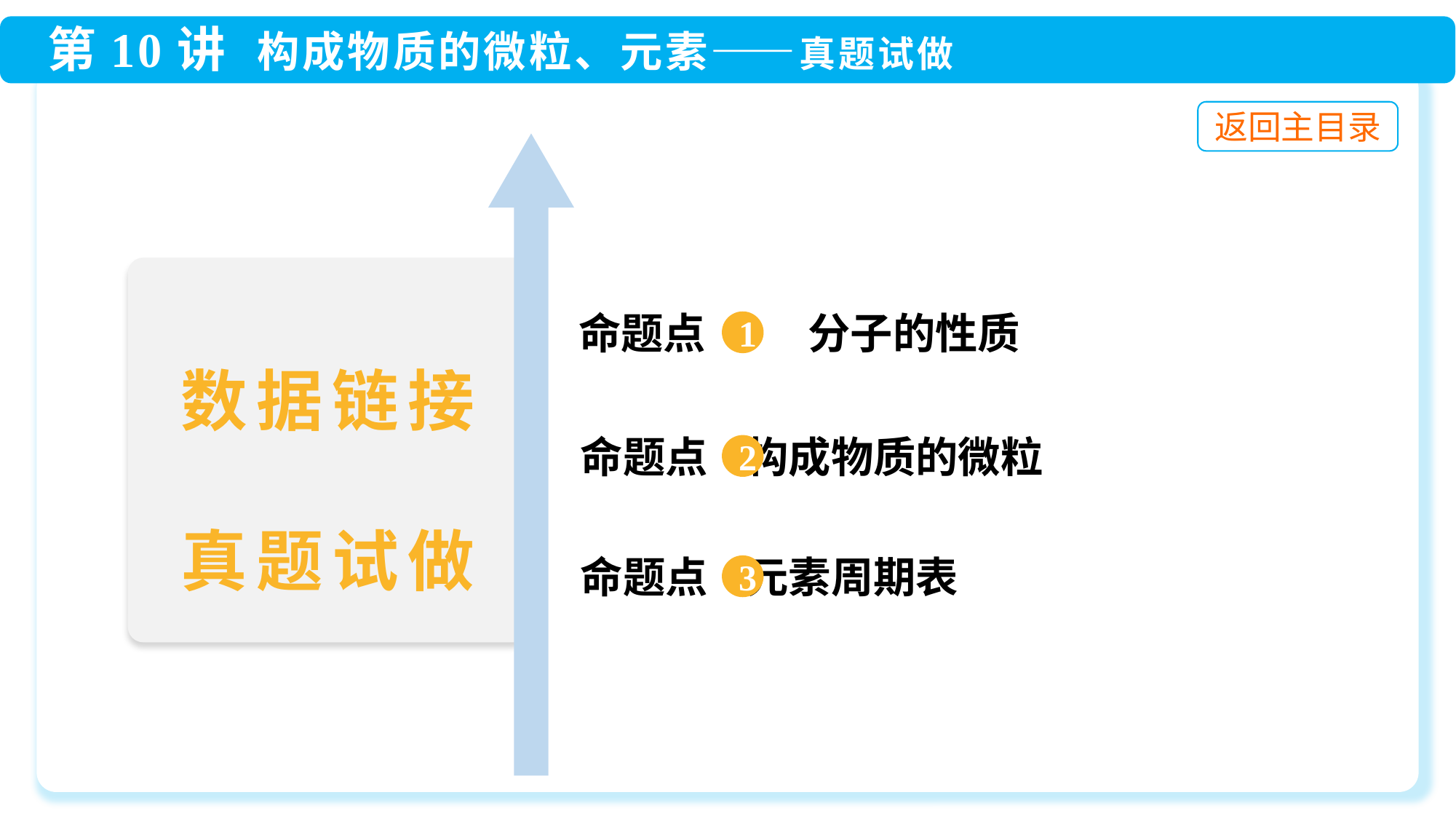

命题点 1  分子的性质
1
数据链接
真题试做
 命题点    构成物质的微粒
2
 命题点    元素周期表
3